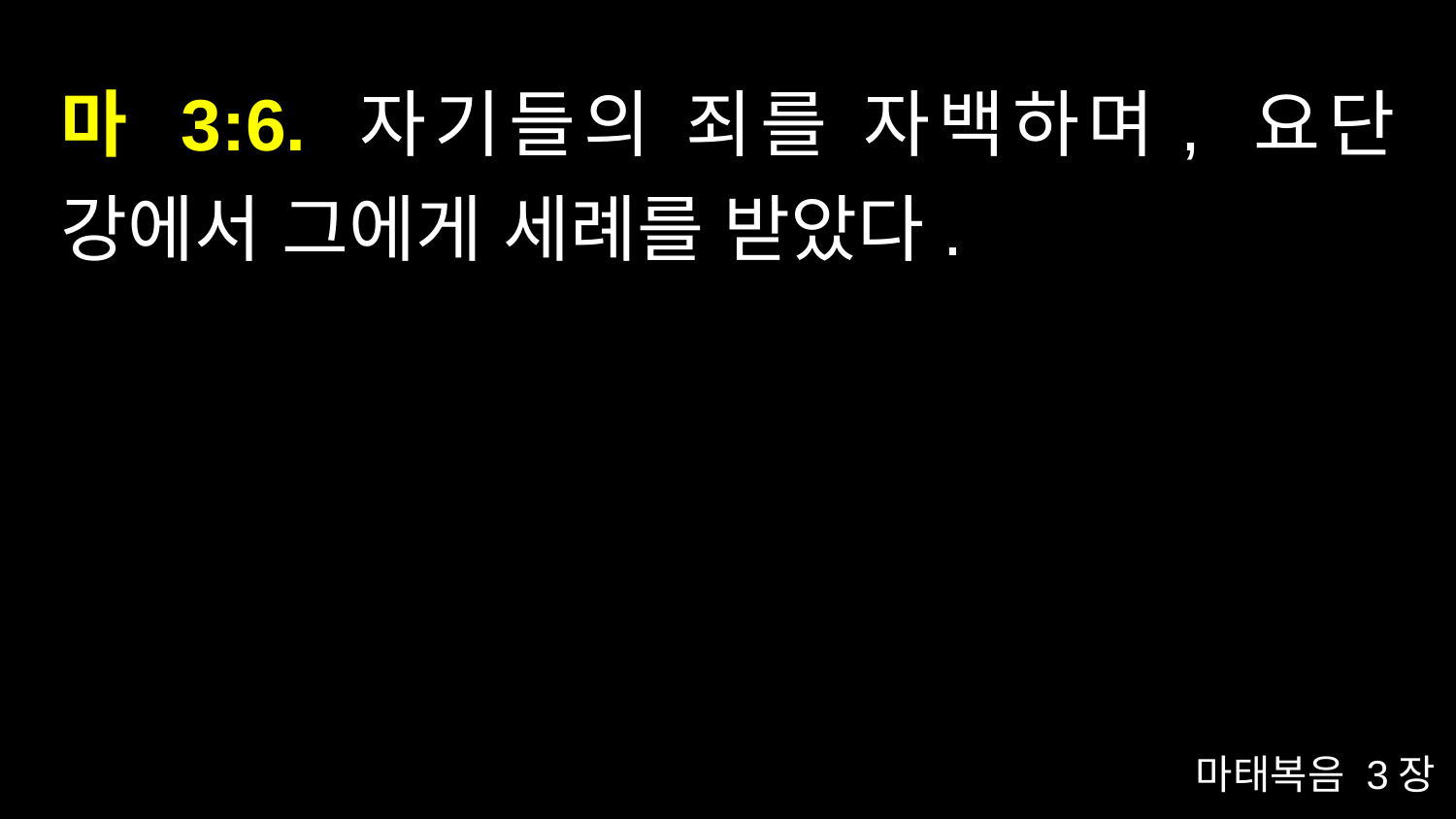

# 마 3:6. 자기들의 죄를 자백하며, 요단 강에서 그에게 세례를 받았다.
마태복음 3장